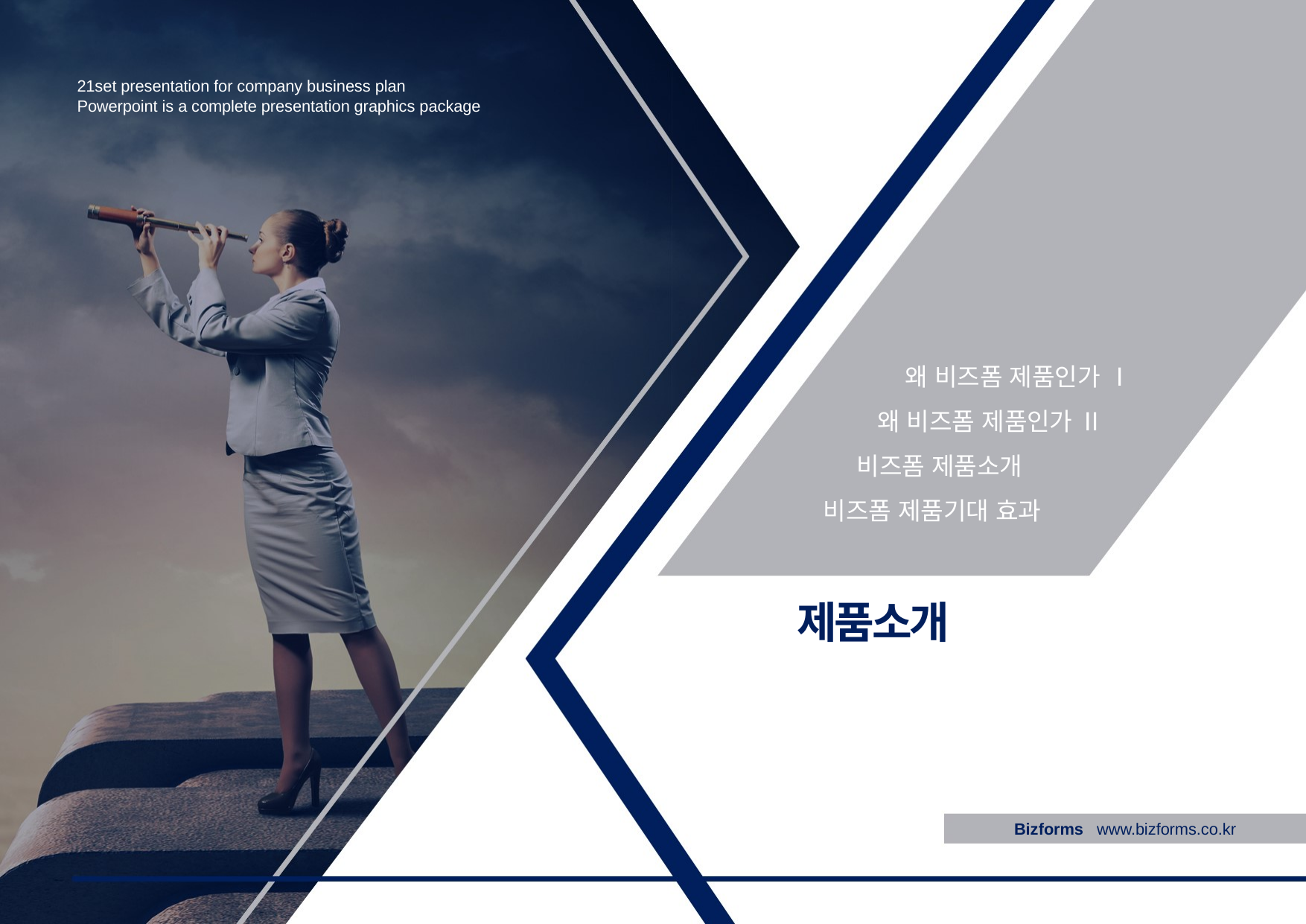

21set presentation for company business plan
Powerpoint is a complete presentation graphics package
           왜 비즈폼 제품인가 Ⅰ
       왜 비즈폼 제품인가 Ⅱ
    비즈폼 제품소개
비즈폼 제품기대 효과
제품소개
Bizforms   www.bizforms.co.kr